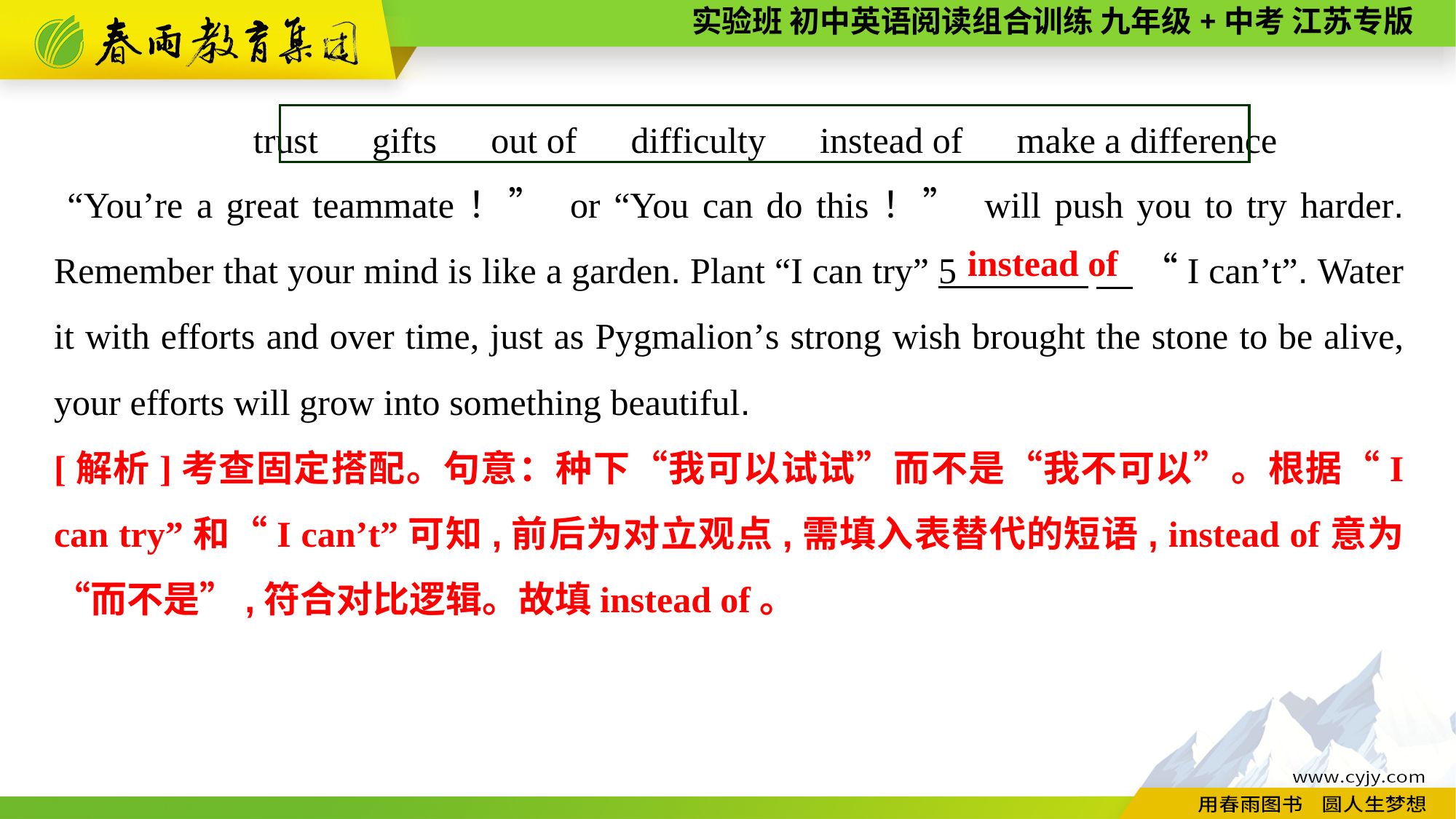

trust　gifts　out of　difficulty　instead of　make a difference
 “You’re a great teammate！” or “You can do this！” will push you to try harder. Remember that your mind is like a garden. Plant “I can try” 5              　 “I can’t”. Water it with efforts and over time, just as Pygmalion’s strong wish brought the stone to be alive, your efforts will grow into something beautiful.

instead of
[解析]考查固定搭配。句意：种下“我可以试试”而不是“我不可以”。根据“I can try”和“I can’t”可知,前后为对立观点,需填入表替代的短语, instead of意为“而不是”,符合对比逻辑。故填instead of。